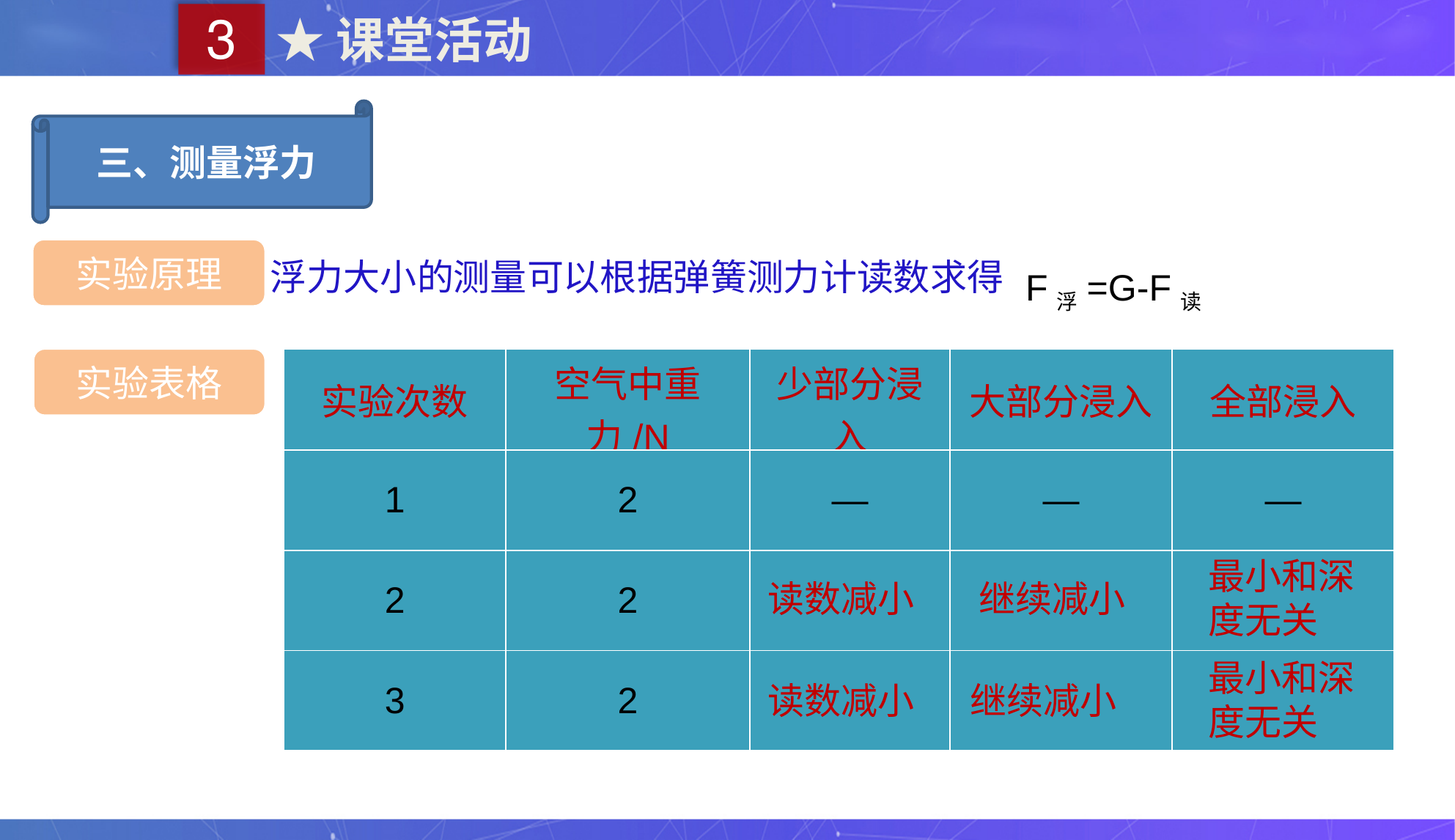

3
★课堂活动
三、测量浮力
浮力大小的测量可以根据弹簧测力计读数求得
F浮=G-F读
实验原理
| 实验次数 | 空气中重力/N | 少部分浸入 | 大部分浸入 | 全部浸入 |
| --- | --- | --- | --- | --- |
| 1 | 2 | — | — | — |
| 2 | 2 |  |  |  |
| 3 | 2 |  |  |  |
实验表格
最小和深度无关
读数减小
继续减小
最小和深度无关
读数减小
继续减小